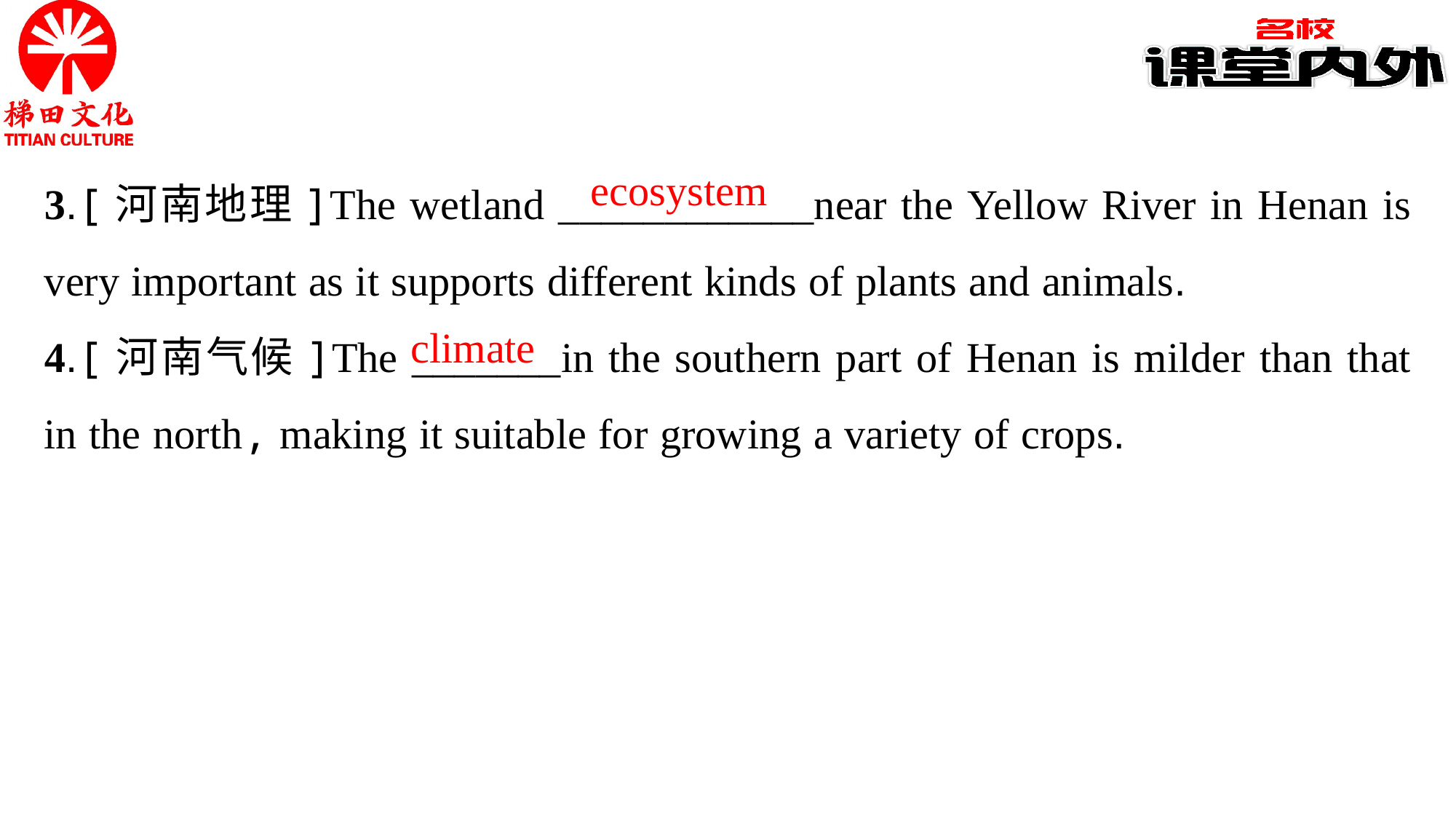

3.[河南地理]The wetland ____________near the Yellow River in Henan is very important as it supports different kinds of plants and animals.
4.[河南气候]The _______in the southern part of Henan is milder than that in the north, making it suitable for growing a variety of crops.
ecosystem
climate